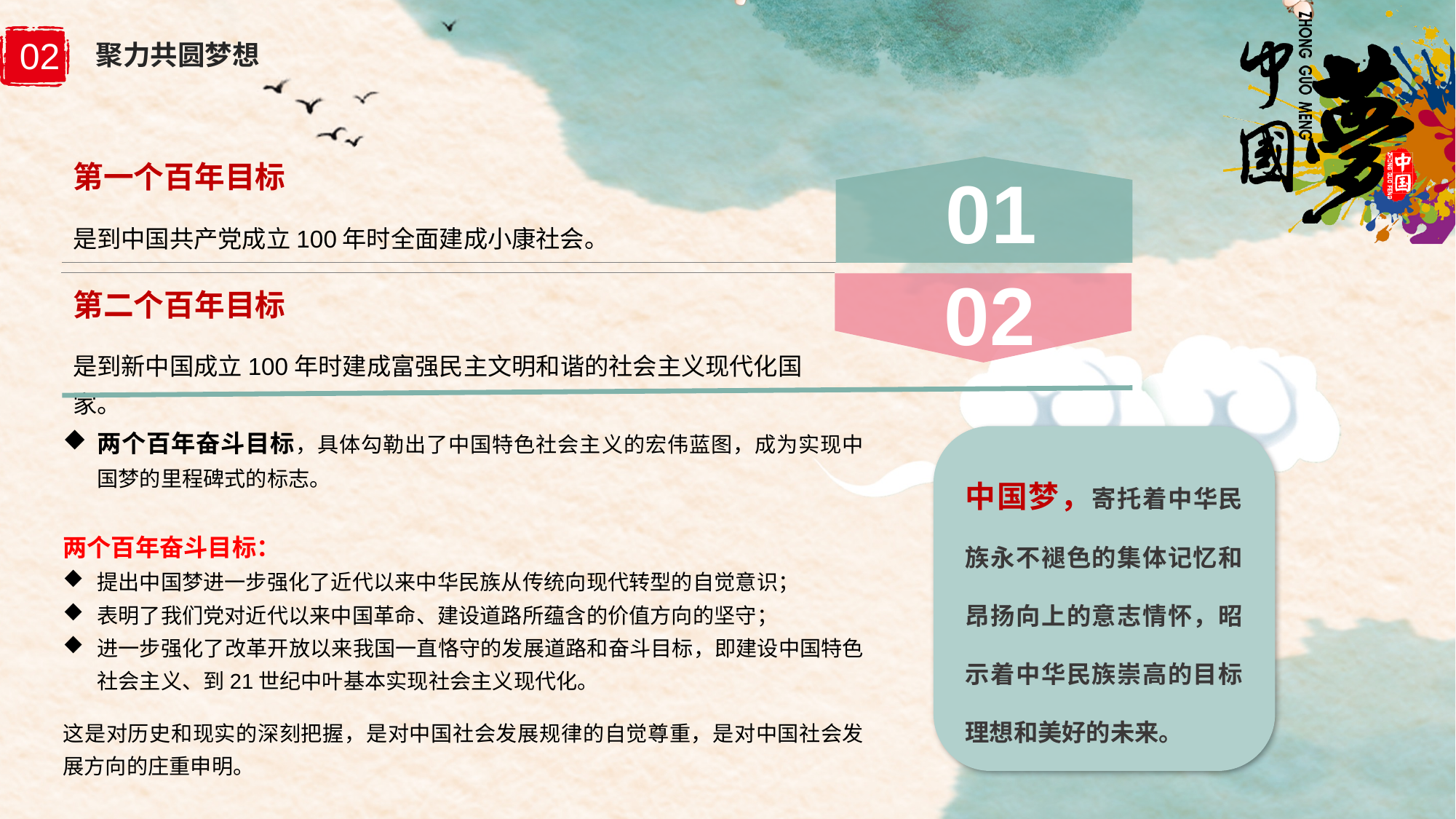

第一个百年目标

是到中国共产党成立100年时全面建成小康社会。

第二个百年目标
是到新中国成立100年时建成富强民主文明和谐的社会主义现代化国家。
01
02
两个百年奋斗目标，具体勾勒出了中国特色社会主义的宏伟蓝图，成为实现中国梦的里程碑式的标志。

两个百年奋斗目标：
提出中国梦进一步强化了近代以来中华民族从传统向现代转型的自觉意识；
表明了我们党对近代以来中国革命、建设道路所蕴含的价值方向的坚守；
进一步强化了改革开放以来我国一直恪守的发展道路和奋斗目标，即建设中国特色社会主义、到21世纪中叶基本实现社会主义现代化。

这是对历史和现实的深刻把握，是对中国社会发展规律的自觉尊重，是对中国社会发展方向的庄重申明。

中国梦，寄托着中华民族永不褪色的集体记忆和昂扬向上的意志情怀，昭示着中华民族崇高的目标理想和美好的未来。